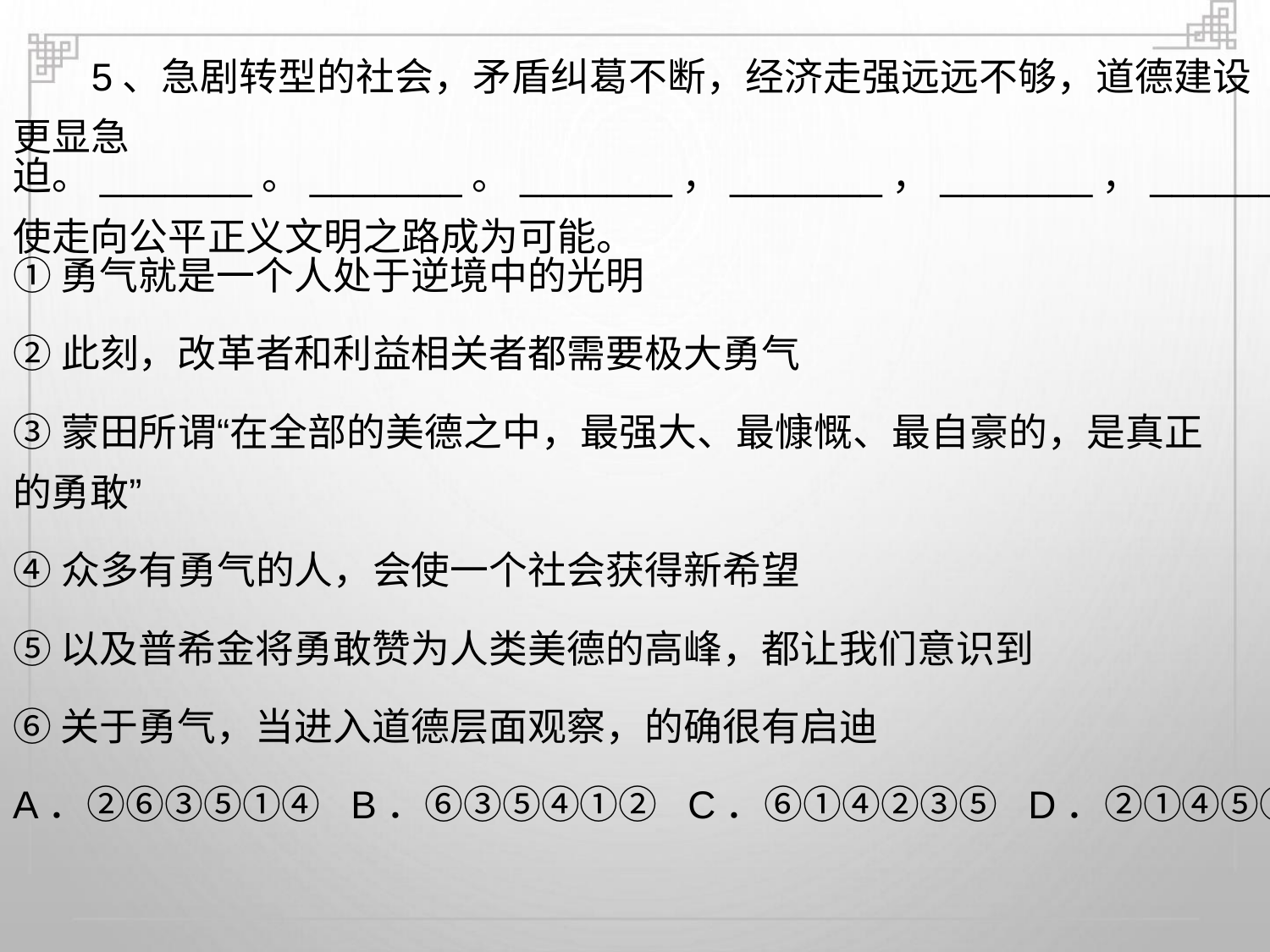

5、急剧转型的社会，矛盾纠葛不断，经济走强远远不够，道德建设
更显急迫。_______。_______。_______，_______，_______，_______，
使走向公平正义文明之路成为可能。
①勇气就是一个人处于逆境中的光明
②此刻，改革者和利益相关者都需要极大勇气
③蒙田所谓“在全部的美德之中，最强大、最慷慨、最自豪的，是真正
的勇敢”
④众多有勇气的人，会使一个社会获得新希望
⑤以及普希金将勇敢赞为人类美德的高峰，都让我们意识到
⑥关于勇气，当进入道德层面观察，的确很有启迪
A．②⑥③⑤①④ B．⑥③⑤④①② C．⑥①④②③⑤ D．②①④⑤⑥③